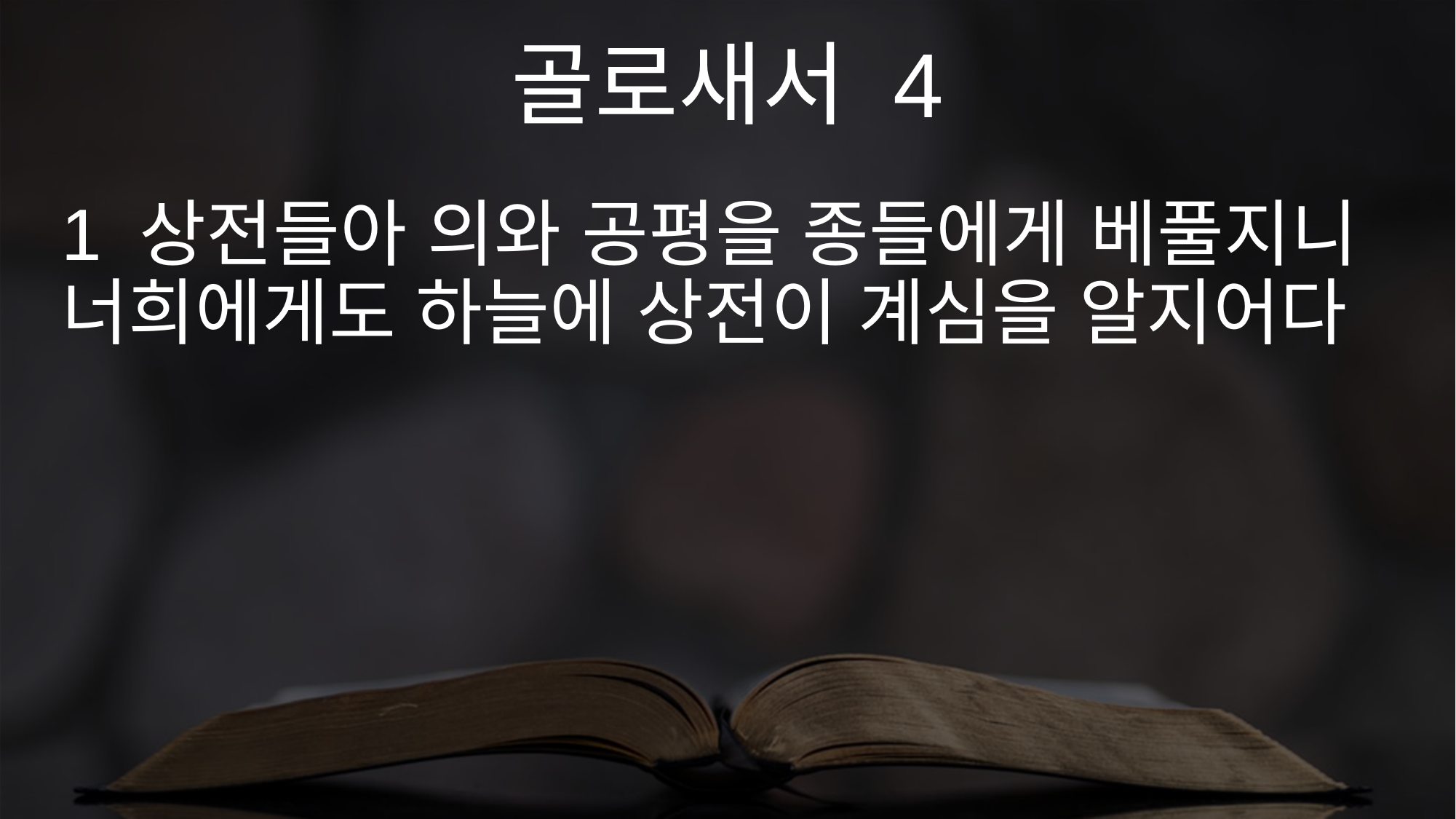

골로새서 4
1 상전들아 의와 공평을 종들에게 베풀지니 너희에게도 하늘에 상전이 계심을 알지어다